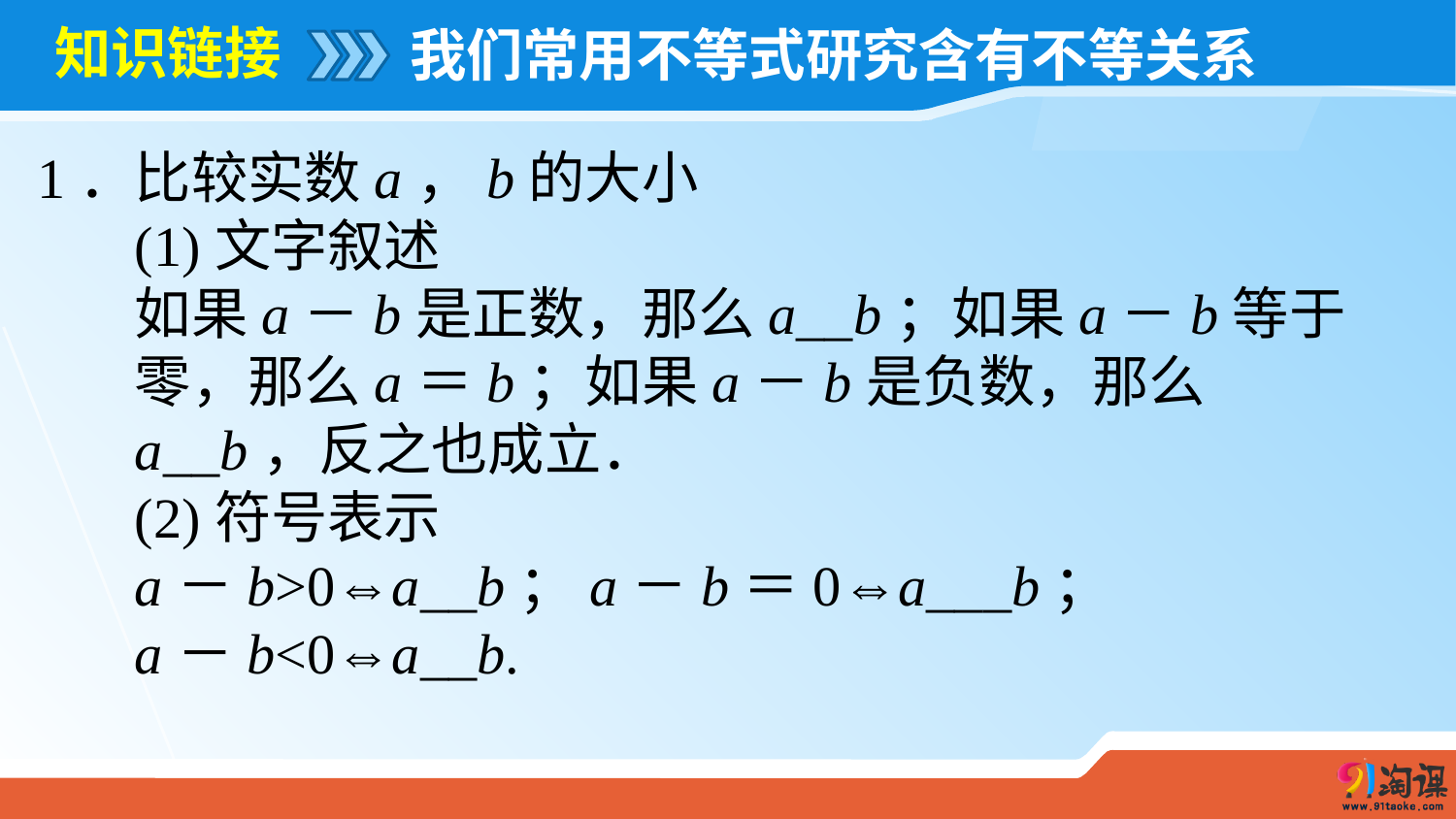

# 知识链接
我们常用不等式研究含有不等关系
1．
比较实数a，b的大小
(1)文字叙述
如果a－b是正数，那么a__b；如果a－b等于零，那么a＝b；如果a－b是负数，那么a__b，反之也成立．
(2)符号表示
a－b>0⇔a__b；a－b＝0⇔a___b；
a－b<0⇔a__b.